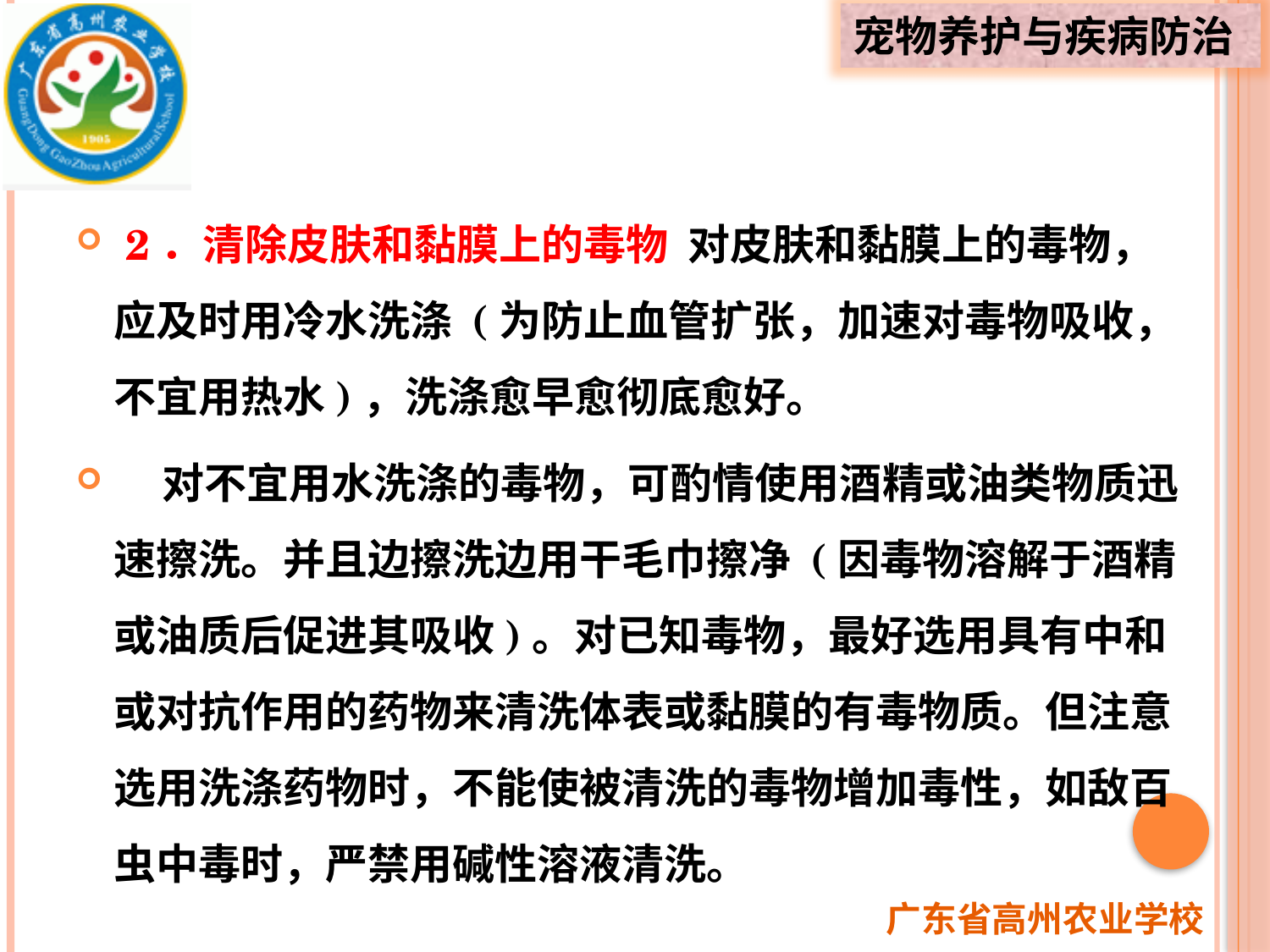

2．清除皮肤和黏膜上的毒物  对皮肤和黏膜上的毒物，应及时用冷水洗涤 (为防止血管扩张，加速对毒物吸收，不宜用热水)，洗涤愈早愈彻底愈好。
    对不宜用水洗涤的毒物，可酌情使用酒精或油类物质迅速擦洗。并且边擦洗边用干毛巾擦净 (因毒物溶解于酒精或油质后促进其吸收)。对已知毒物，最好选用具有中和或对抗作用的药物来清洗体表或黏膜的有毒物质。但注意选用洗涤药物时，不能使被清洗的毒物增加毒性，如敌百虫中毒时，严禁用碱性溶液清洗。